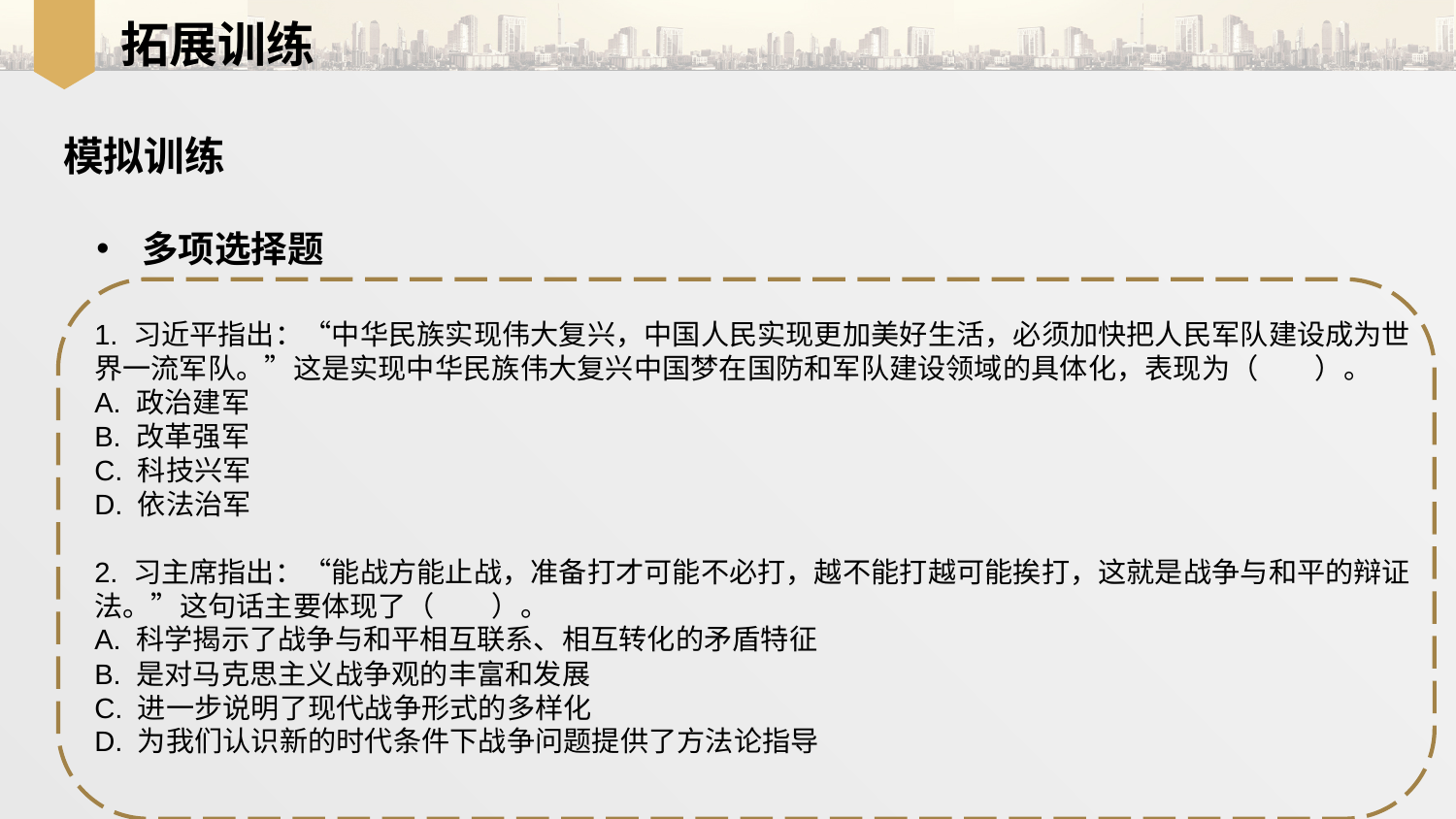

拓展训练
模拟训练
多项选择题

1. 习近平指出：“中华民族实现伟大复兴，中国人民实现更加美好生活，必须加快把人民军队建设成为世界一流军队。”这是实现中华民族伟大复兴中国梦在国防和军队建设领域的具体化，表现为（　　）。
A. 政治建军
B. 改革强军
C. 科技兴军
D. 依法治军

2. 习主席指出：“能战方能止战，准备打才可能不必打，越不能打越可能挨打，这就是战争与和平的辩证法。”这句话主要体现了（　　）。
A. 科学揭示了战争与和平相互联系、相互转化的矛盾特征
B. 是对马克思主义战争观的丰富和发展
C. 进一步说明了现代战争形式的多样化
D. 为我们认识新的时代条件下战争问题提供了方法论指导